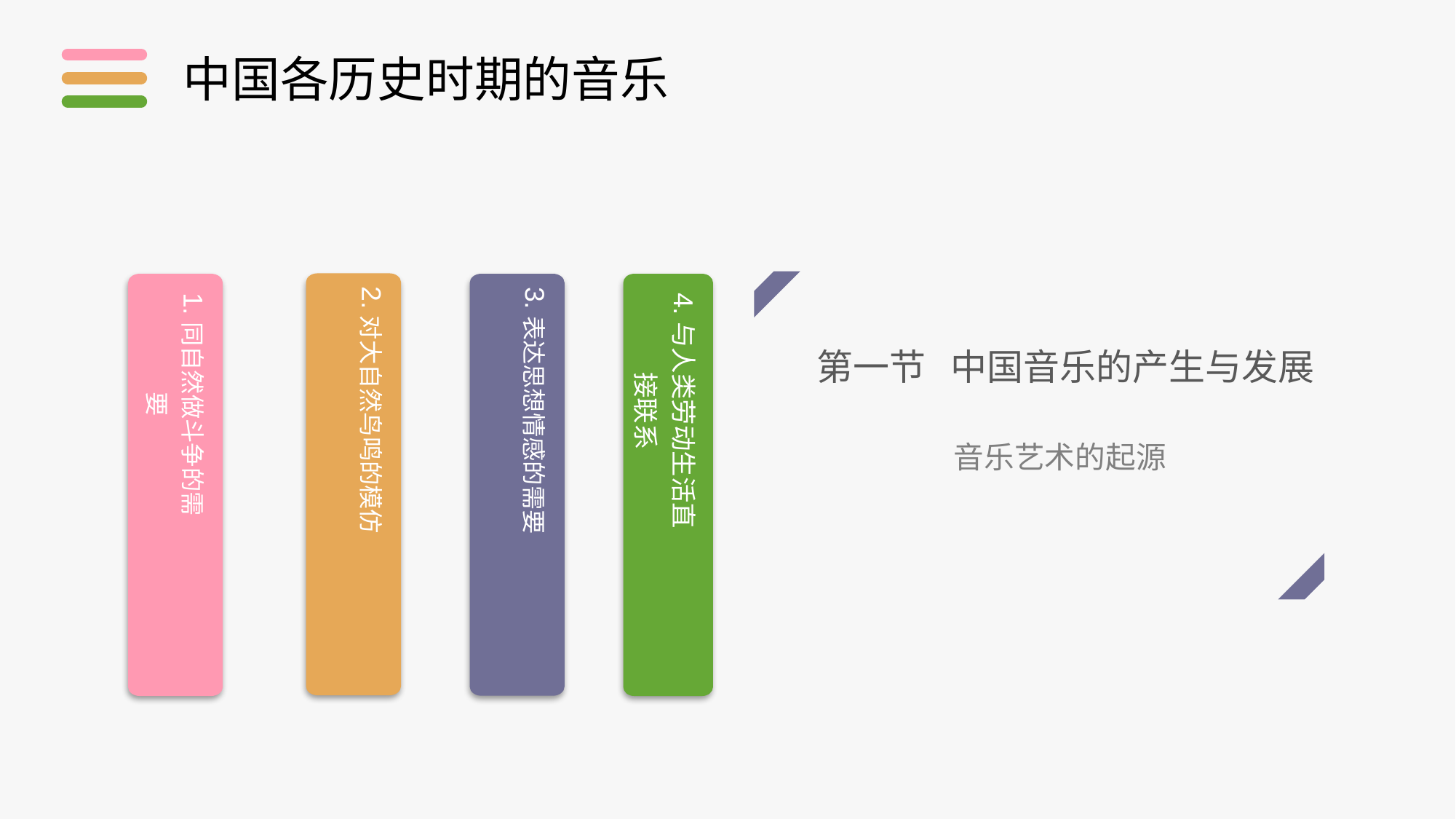

中国各历史时期的音乐

2.对大自然鸟鸣的模仿
1.同自然做斗争的需要
3.表达思想情感的需要
4.与人类劳动生活直接联系
第一节   中国音乐的产生与发展
音乐艺术的起源